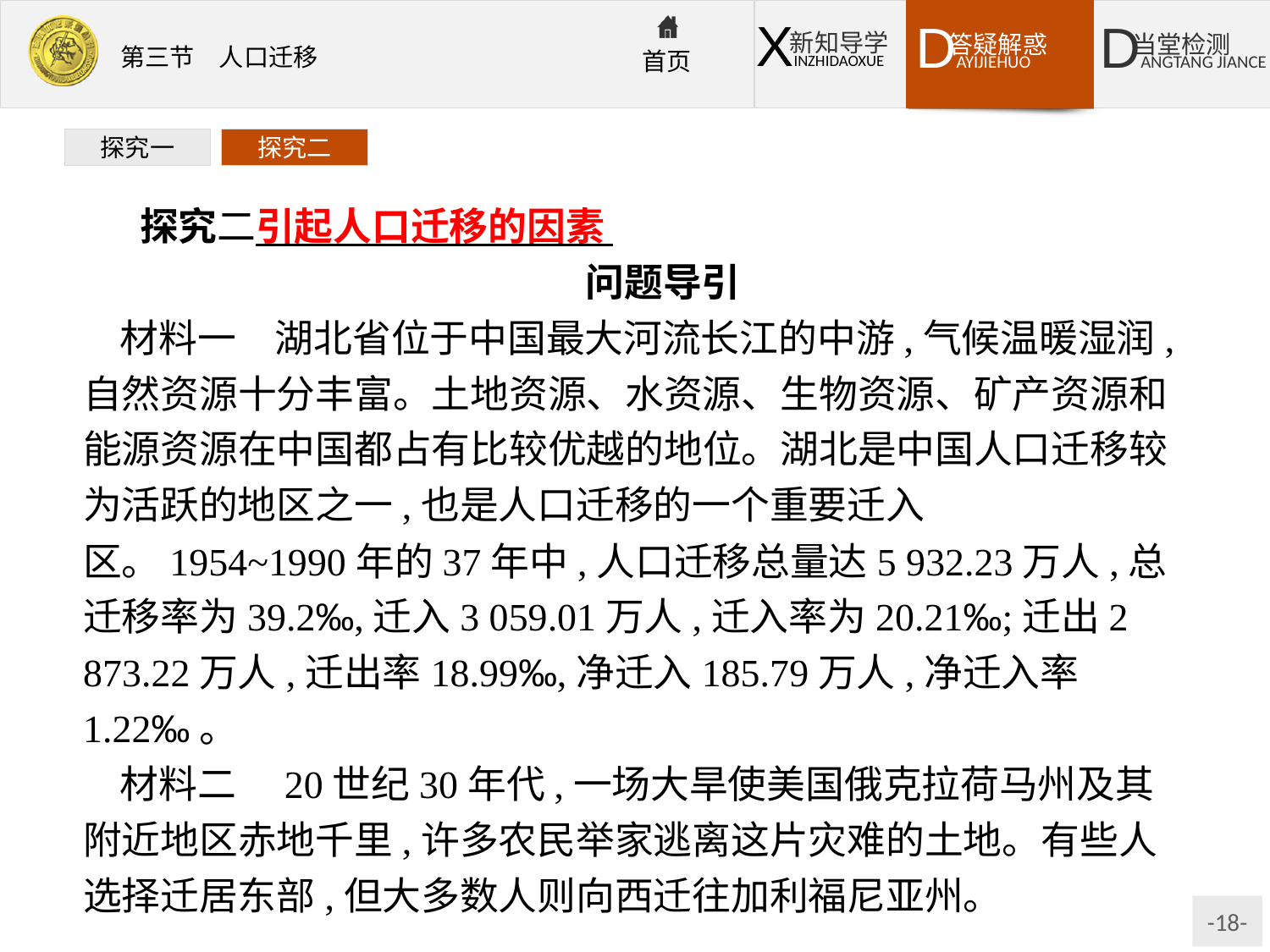

探究一
探究二
探究二引起人口迁移的因素
问题导引
材料一　湖北省位于中国最大河流长江的中游,气候温暖湿润,自然资源十分丰富。土地资源、水资源、生物资源、矿产资源和能源资源在中国都占有比较优越的地位。湖北是中国人口迁移较为活跃的地区之一,也是人口迁移的一个重要迁入区。1954~1990年的37年中,人口迁移总量达5 932.23万人,总迁移率为39.2‰,迁入3 059.01万人,迁入率为20.21‰;迁出2 873.22万人,迁出率18.99‰,净迁入185.79万人,净迁入率1.22‰。
材料二　20世纪30年代,一场大旱使美国俄克拉荷马州及其附近地区赤地千里,许多农民举家逃离这片灾难的土地。有些人选择迁居东部,但大多数人则向西迁往加利福尼亚州。